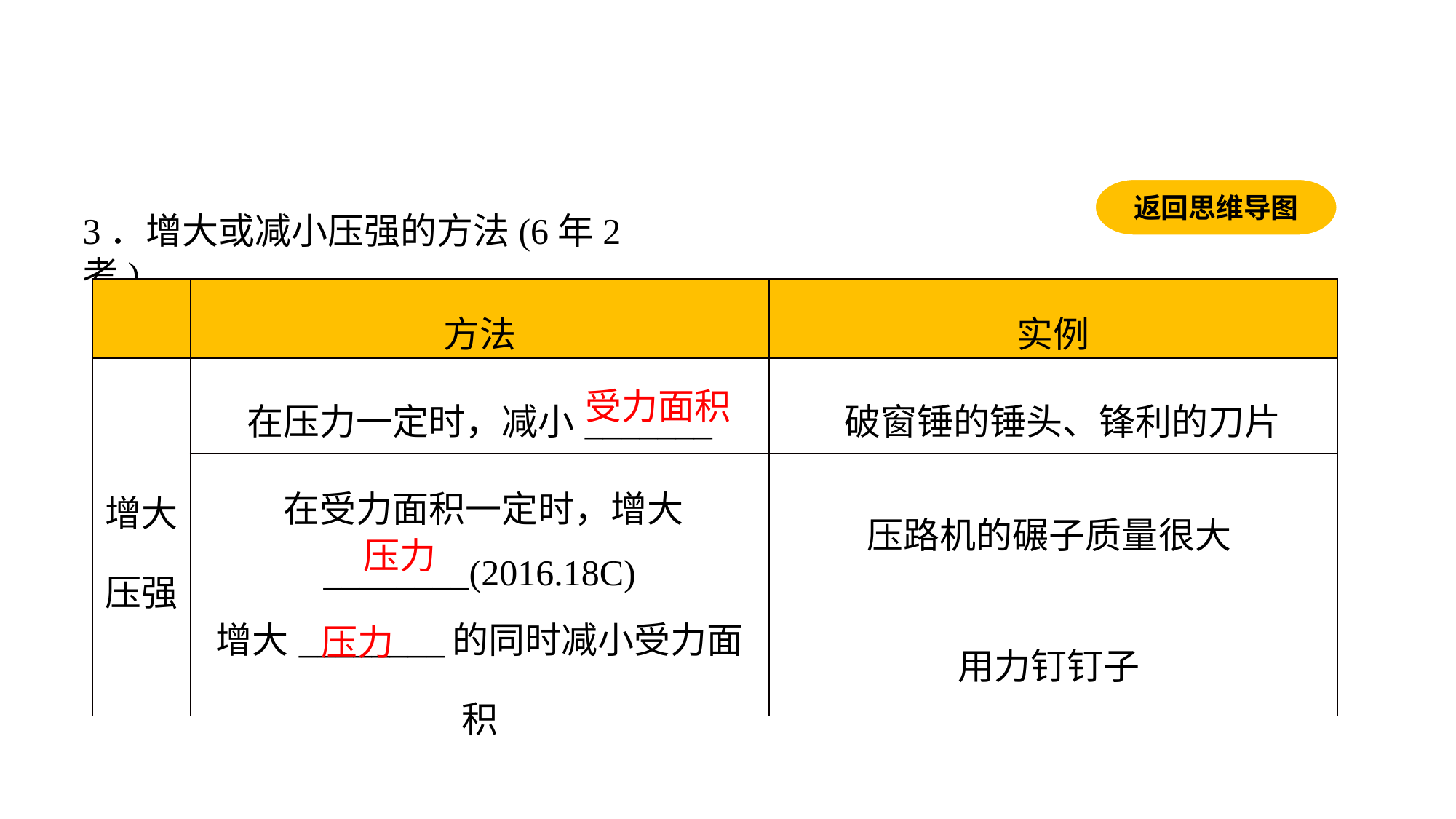

返回思维导图
3．增大或减小压强的方法(6年2考)
|  | 方法 | 实例 |
| --- | --- | --- |
| 增大 压强 | 在压力一定时，减小\_\_\_\_\_\_\_ | 破窗锤的锤头、锋利的刀片 |
|  | 在受力面积一定时，增大\_\_\_\_\_\_\_\_(2016.18C) | 压路机的碾子质量很大 |
|  | 增大\_\_\_\_\_\_\_\_的同时减小受力面积 | 用力钉钉子 |
受力面积
压力
压力